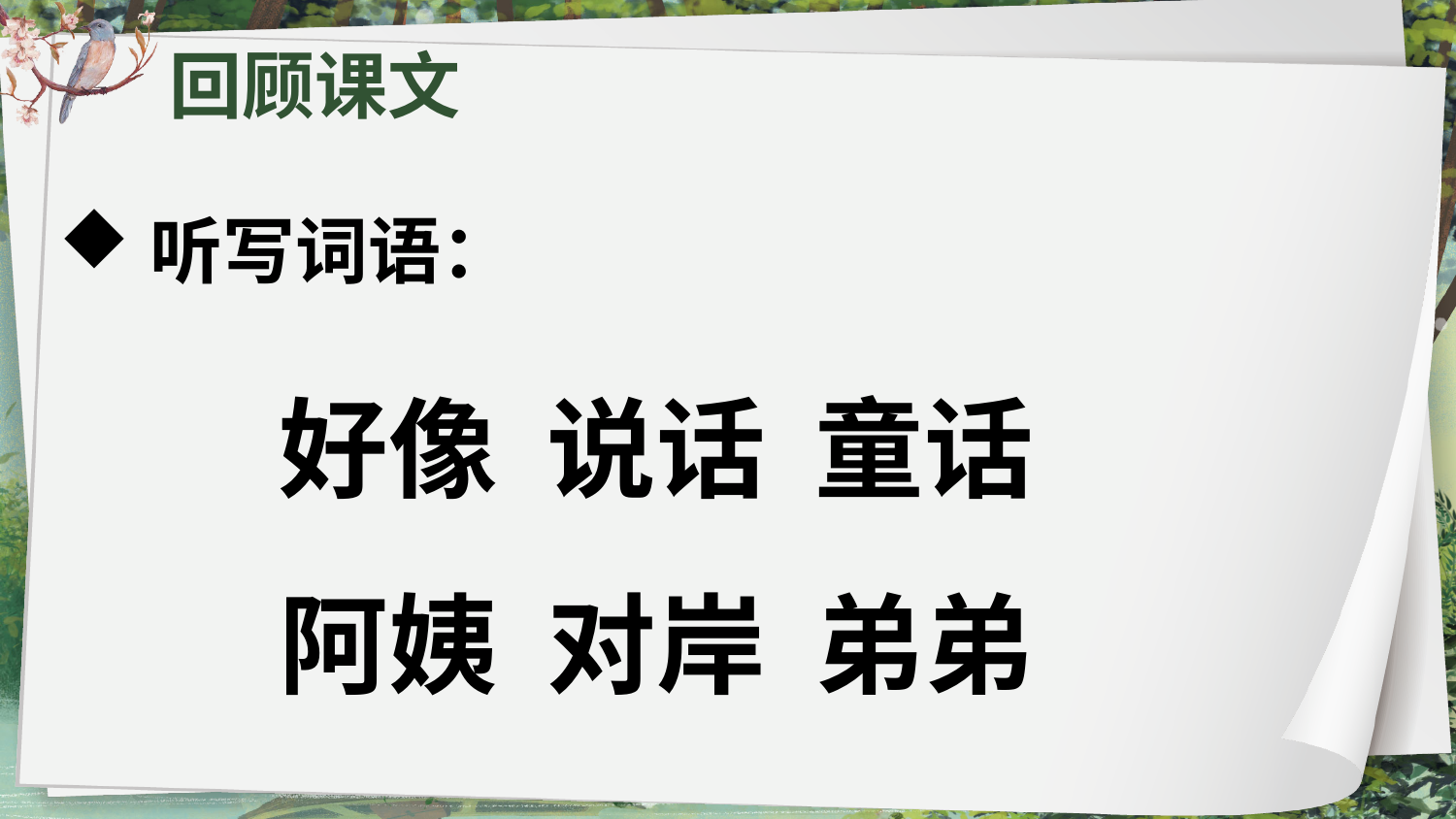

回顾课文
听写词语：
好像  说话  童话
阿姨  对岸  弟弟